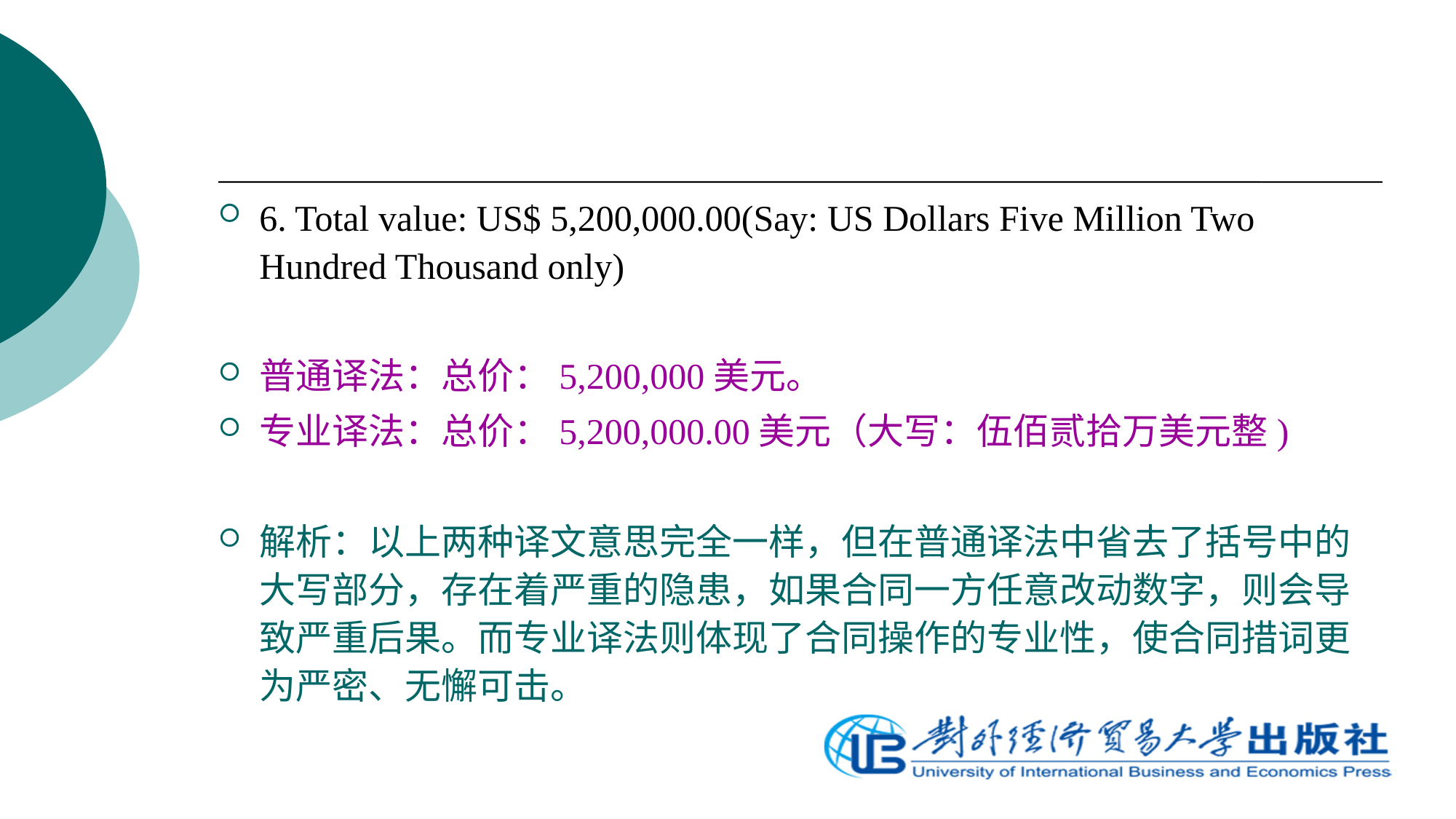

6. Total value: US$ 5,200,000.00(Say: US Dollars Five Million Two Hundred Thousand only)

普通译法：总价：5,200,000美元。
专业译法：总价：5,200,000.00美元（大写：伍佰贰拾万美元整)

解析：以上两种译文意思完全一样，但在普通译法中省去了括号中的大写部分，存在着严重的隐患，如果合同一方任意改动数字，则会导致严重后果。而专业译法则体现了合同操作的专业性，使合同措词更为严密、无懈可击。